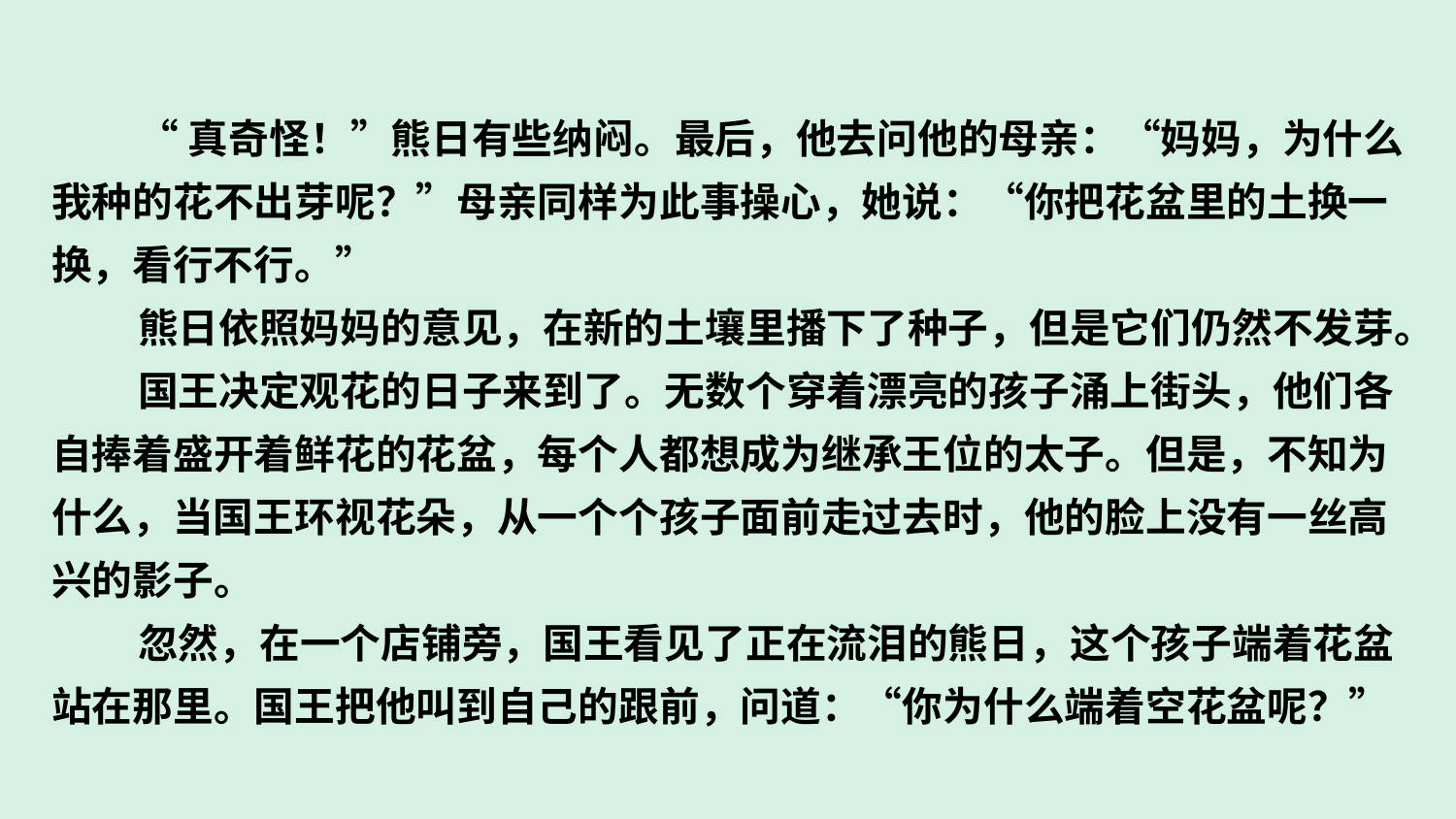

“真奇怪！”熊日有些纳闷。最后，他去问他的母亲：“妈妈，为什么我种的花不出芽呢？”母亲同样为此事操心，她说：“你把花盆里的土换一换，看行不行。”
熊日依照妈妈的意见，在新的土壤里播下了种子，但是它们仍然不发芽。
国王决定观花的日子来到了。无数个穿着漂亮的孩子涌上街头，他们各自捧着盛开着鲜花的花盆，每个人都想成为继承王位的太子。但是，不知为什么，当国王环视花朵，从一个个孩子面前走过去时，他的脸上没有一丝高兴的影子。
忽然，在一个店铺旁，国王看见了正在流泪的熊日，这个孩子端着花盆站在那里。国王把他叫到自己的跟前，问道：“你为什么端着空花盆呢？”